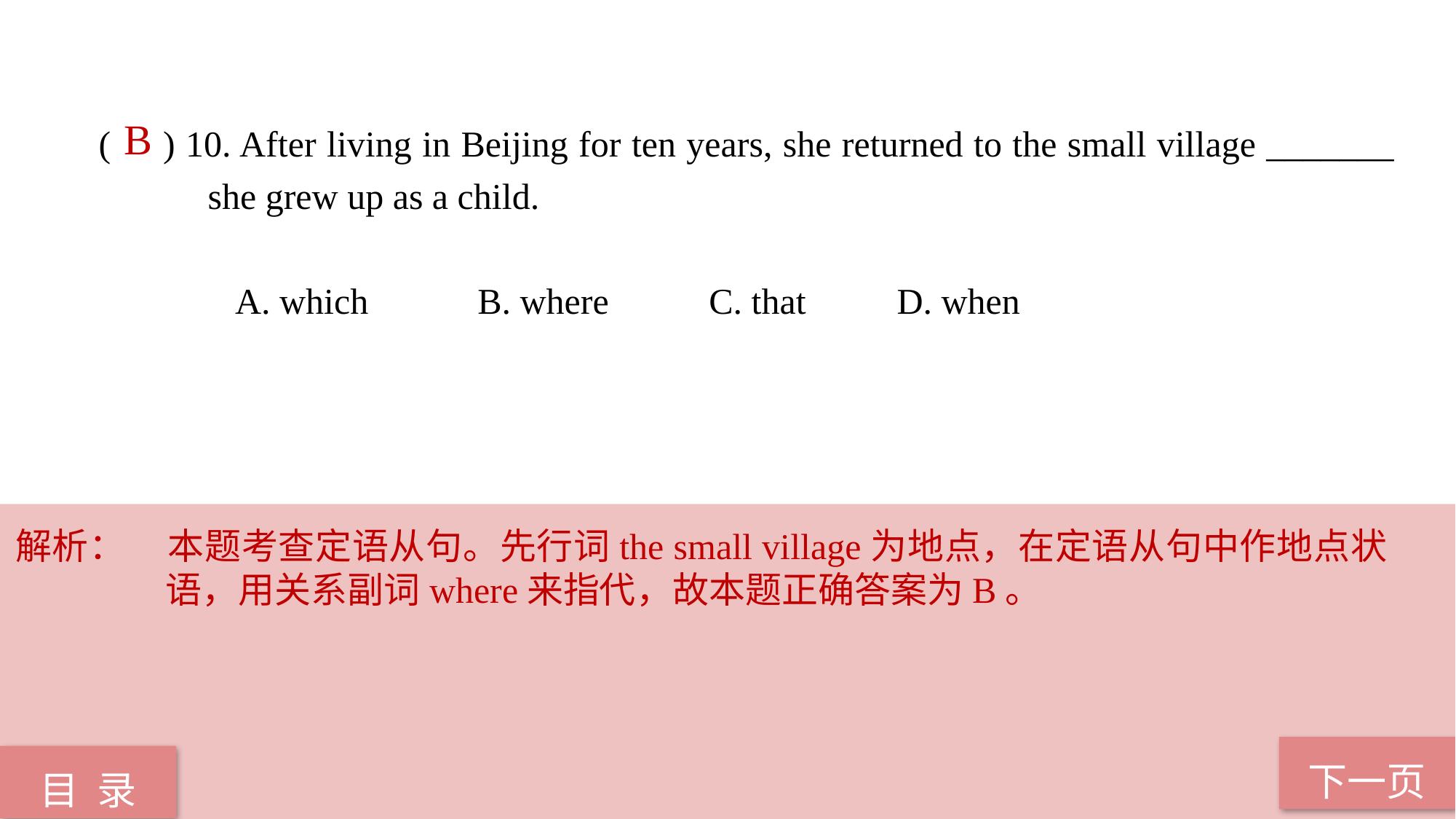

(     ) 10. After living in Beijing for ten years, she returned to the small village _______ 	she grew up as a child.

               A. which            B. where           C. that          D. when
B
解析：	本题考查定语从句。先行词the small village为地点，在定语从句中作地点状语，用关系副词where来指代，故本题正确答案为B。
下一页